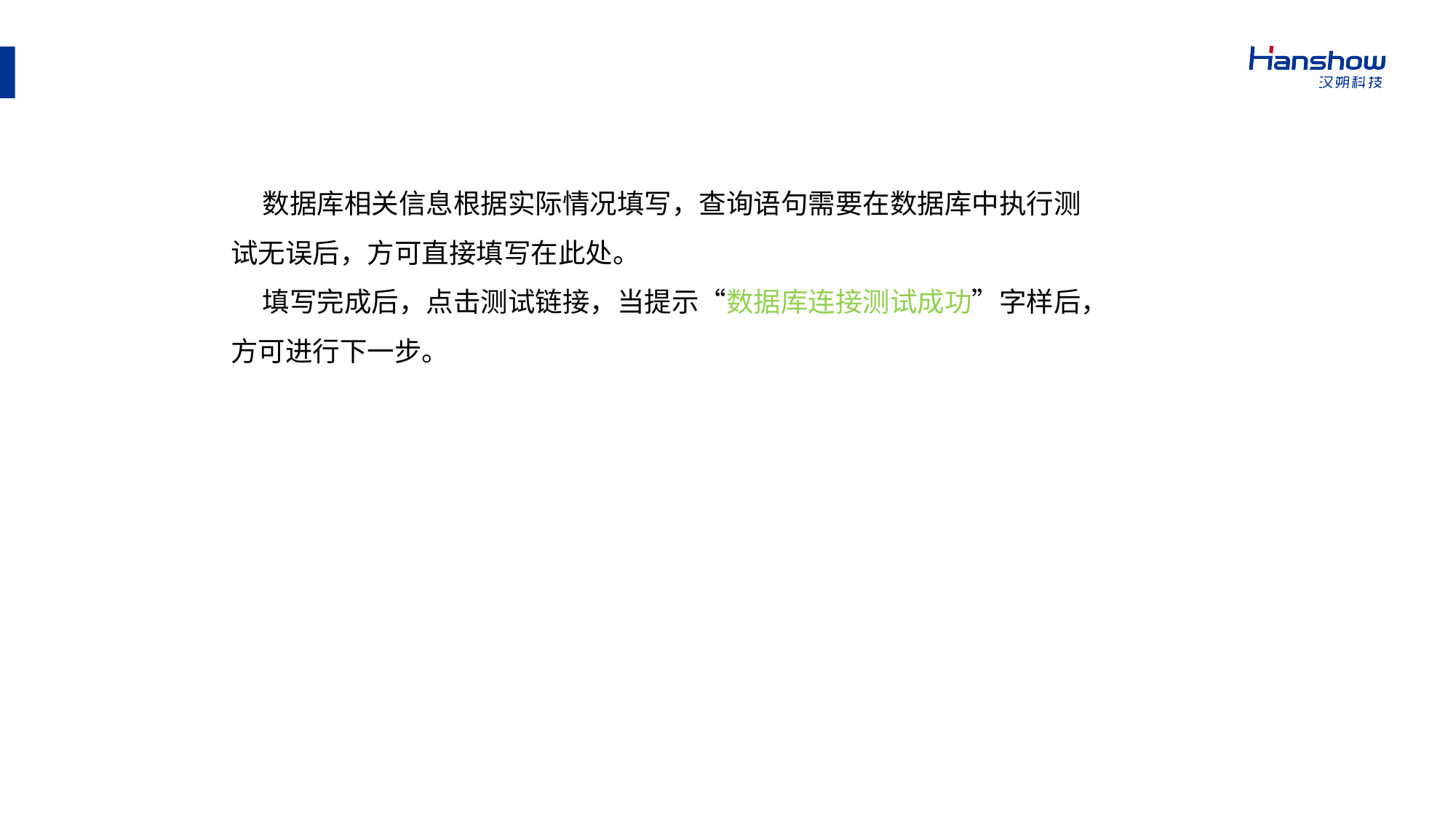

数据库相关信息根据实际情况填写，查询语句需要在数据库中执行测试无误后，方可直接填写在此处。
    填写完成后，点击测试链接，当提示“数据库连接测试成功”字样后，方可进行下一步。